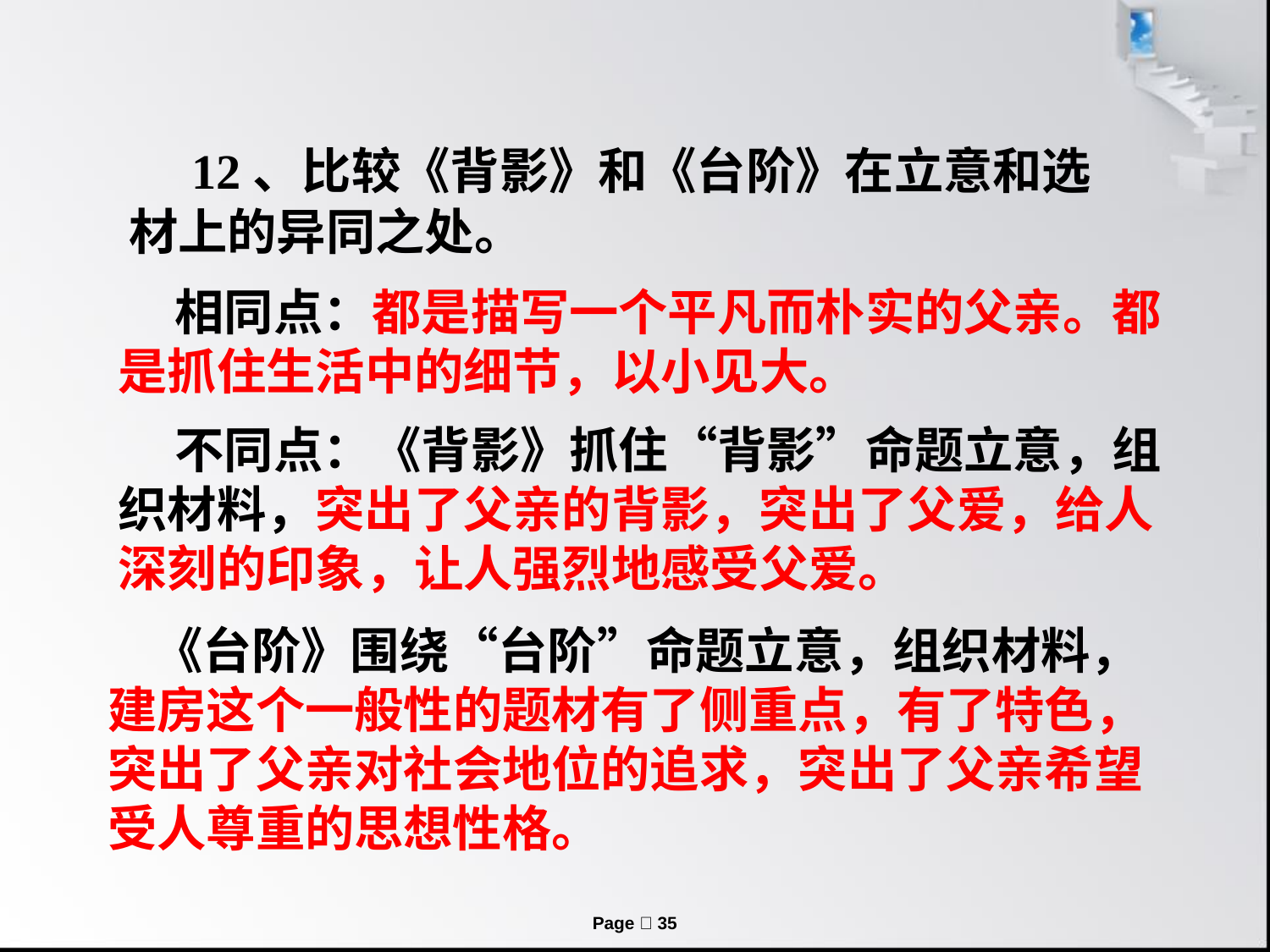

12、比较《背影》和《台阶》在立意和选材上的异同之处。
    相同点：都是描写一个平凡而朴实的父亲。都是抓住生活中的细节，以小见大。
    不同点：《背影》抓住“背影”命题立意，组织材料，突出了父亲的背影，突出了父爱，给人深刻的印象，让人强烈地感受父爱。
   《台阶》围绕“台阶”命题立意，组织材料，建房这个一般性的题材有了侧重点，有了特色，突出了父亲对社会地位的追求，突出了父亲希望受人尊重的思想性格。